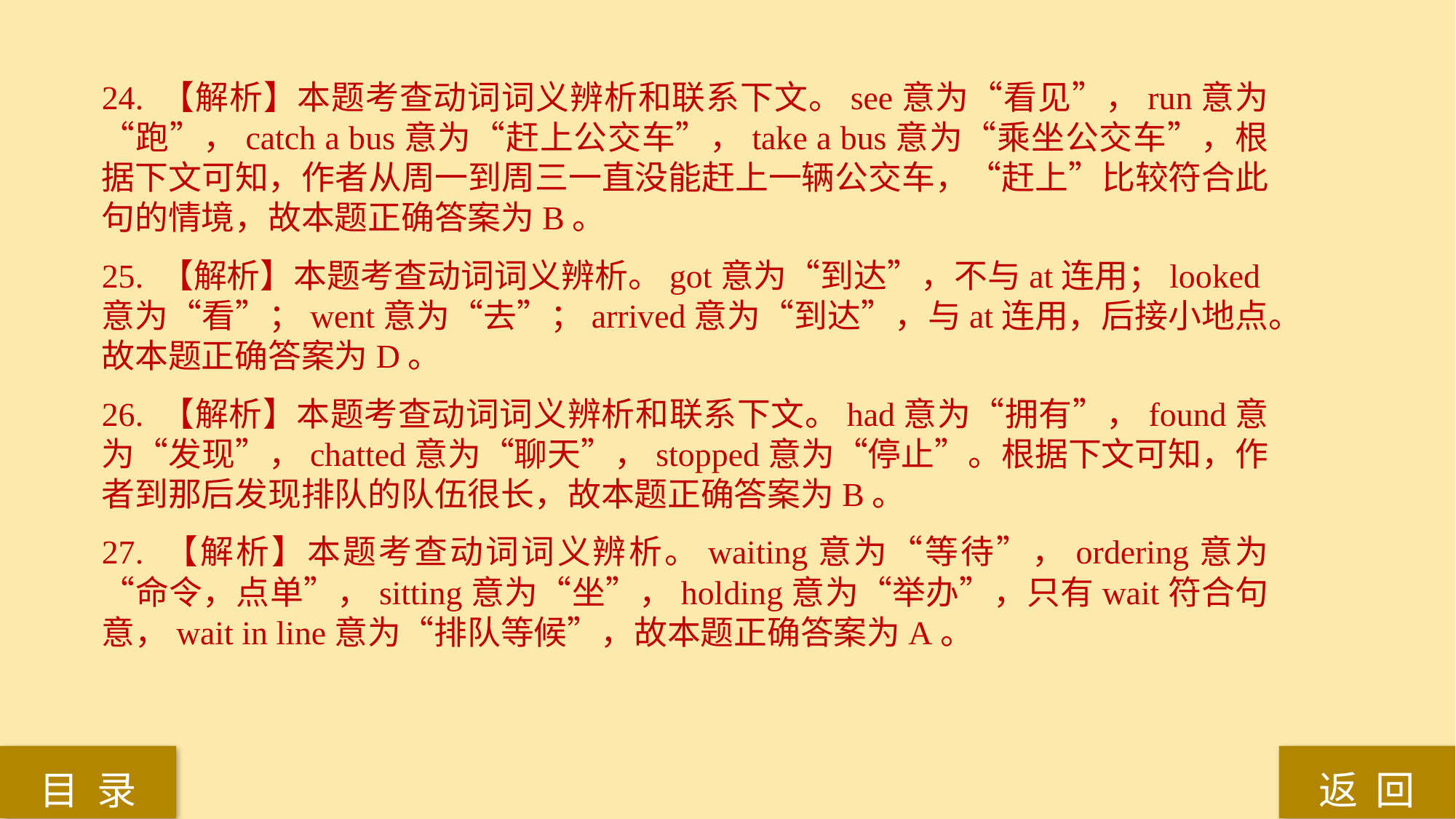

24. 【解析】本题考查动词词义辨析和联系下文。see意为“看见”，run意为“跑”，catch a bus意为“赶上公交车”，take a bus意为“乘坐公交车”，根据下文可知，作者从周一到周三一直没能赶上一辆公交车，“赶上”比较符合此句的情境，故本题正确答案为B。
25. 【解析】本题考查动词词义辨析。got意为“到达”，不与at连用；looked意为“看”；went意为“去”；arrived意为“到达”，与at连用，后接小地点。故本题正确答案为D。
26. 【解析】本题考查动词词义辨析和联系下文。had意为“拥有”，found意为“发现”，chatted意为“聊天”，stopped意为“停止”。根据下文可知，作者到那后发现排队的队伍很长，故本题正确答案为B。
27. 【解析】本题考查动词词义辨析。waiting意为“等待”，ordering意为“命令，点单”，sitting意为“坐”，holding意为“举办”，只有wait符合句意，wait in line意为“排队等候”，故本题正确答案为A。
返  回